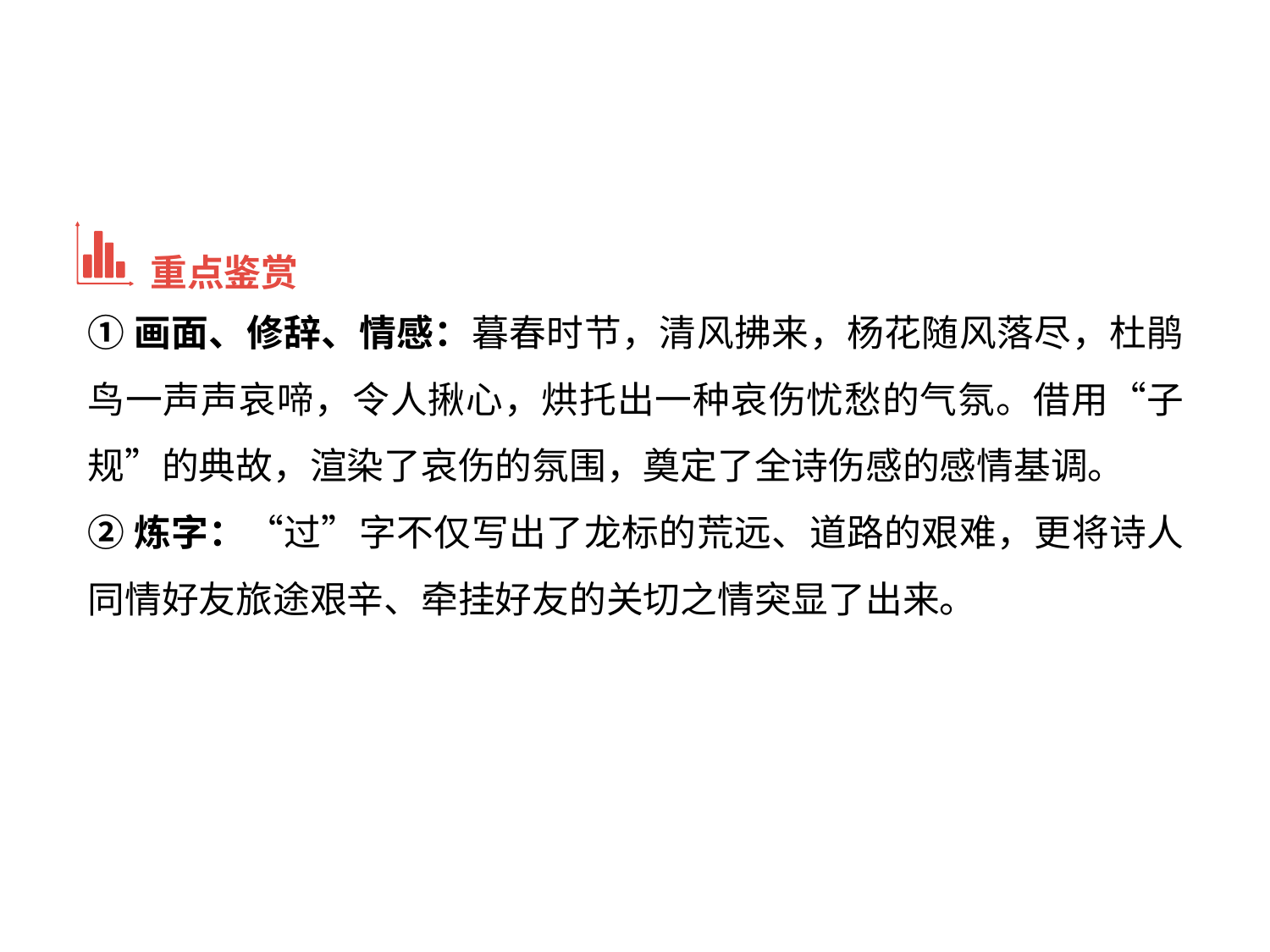

重点鉴赏
①画面、修辞、情感：暮春时节，清风拂来，杨花随风落尽，杜鹃鸟一声声哀啼，令人揪心，烘托出一种哀伤忧愁的气氛。借用“子规”的典故，渲染了哀伤的氛围，奠定了全诗伤感的感情基调。
②炼字：“过”字不仅写出了龙标的荒远、道路的艰难，更将诗人同情好友旅途艰辛、牵挂好友的关切之情突显了出来。